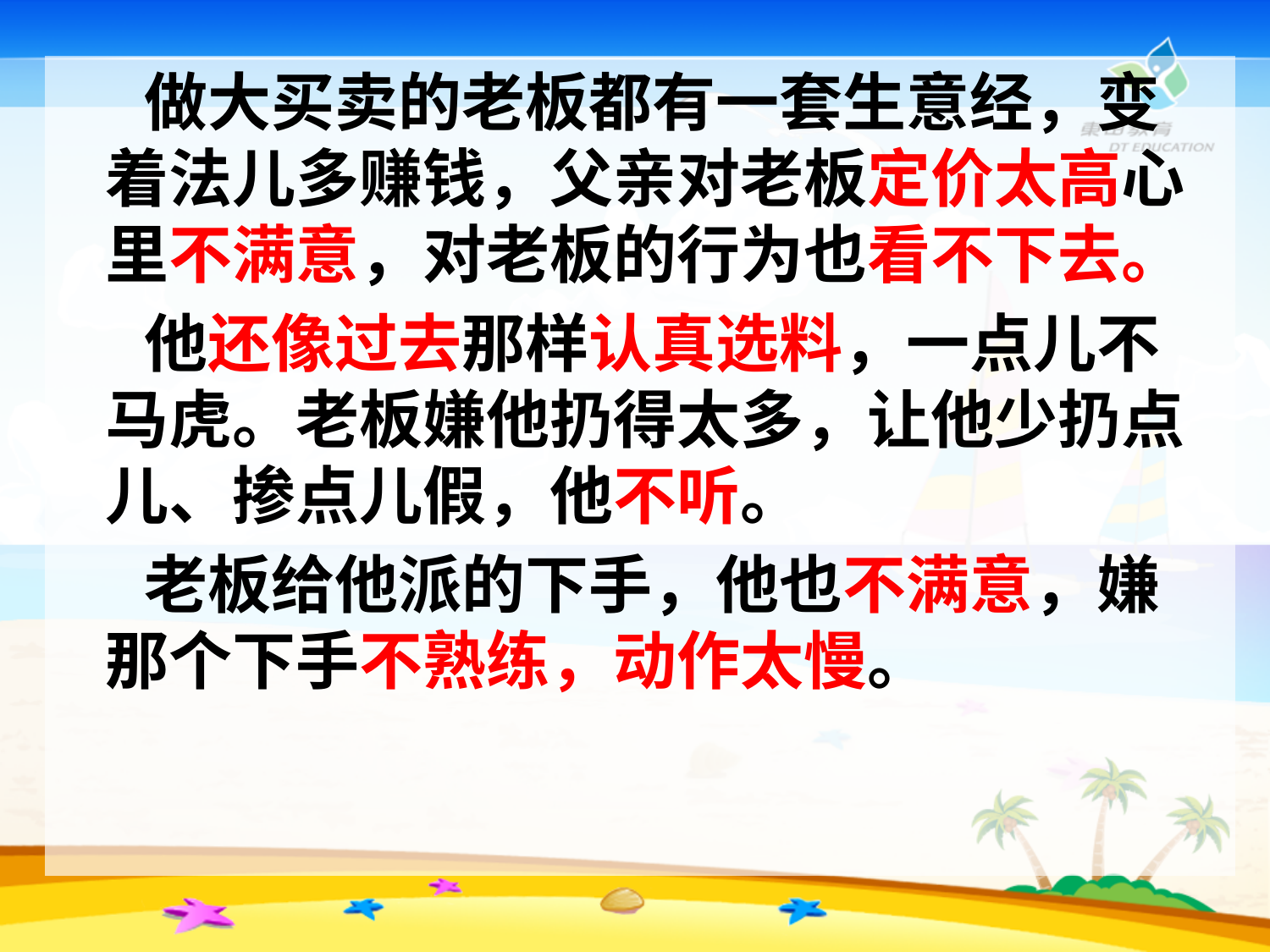

做大买卖的老板都有一套生意经，变着法儿多赚钱，父亲对老板定价太高心里不满意，对老板的行为也看不下去。
     他还像过去那样认真选料，一点儿不马虎。老板嫌他扔得太多，让他少扔点儿、掺点儿假，他不听。
     老板给他派的下手，他也不满意，嫌那个下手不熟练，动作太慢。